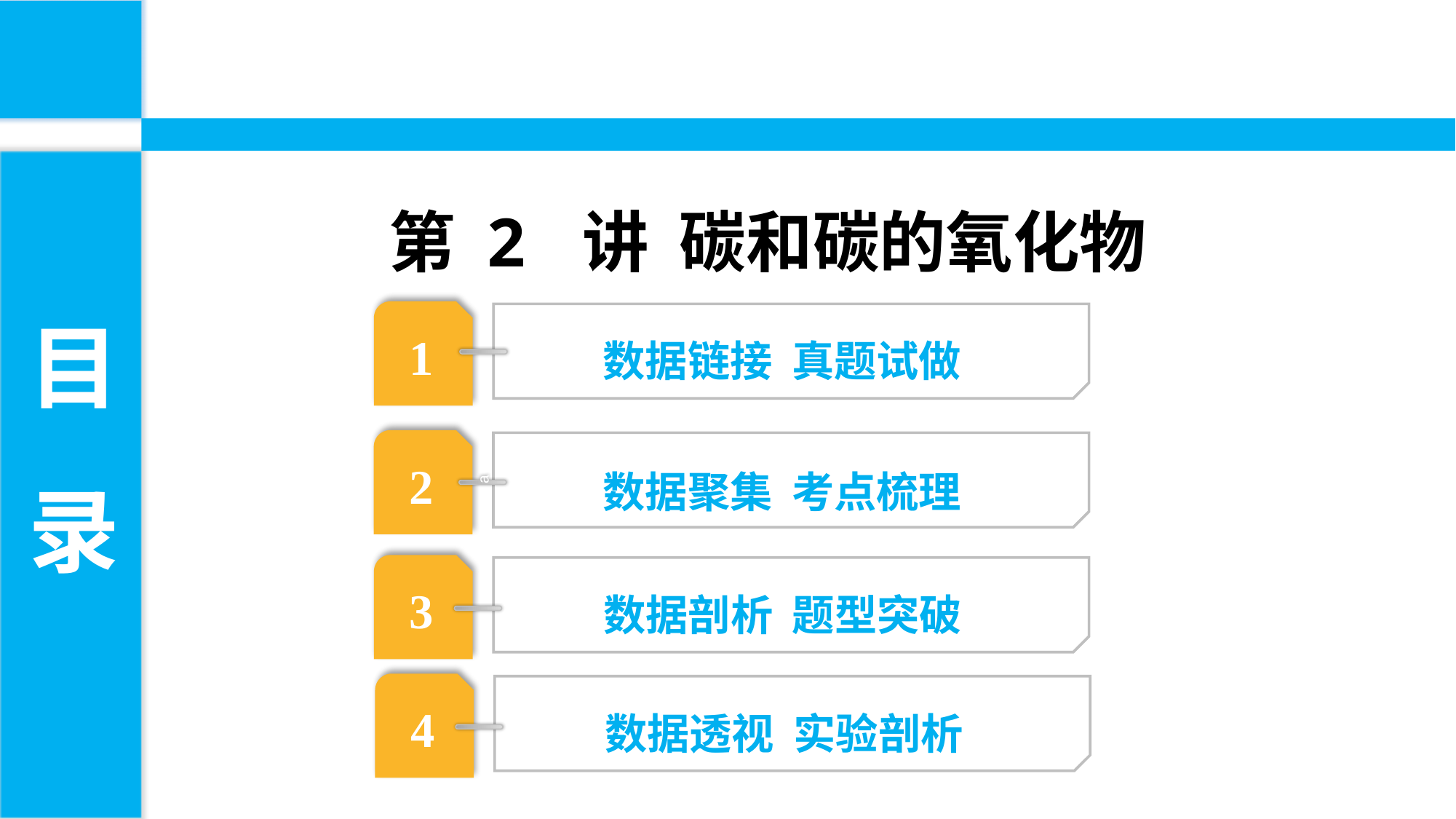

第 2 讲  碳和碳的氧化物
目
录
1
数据链接  真题试做

2

数据聚集  考点梳理
a
3

数据剖析  题型突破

4

数据透视  实验剖析